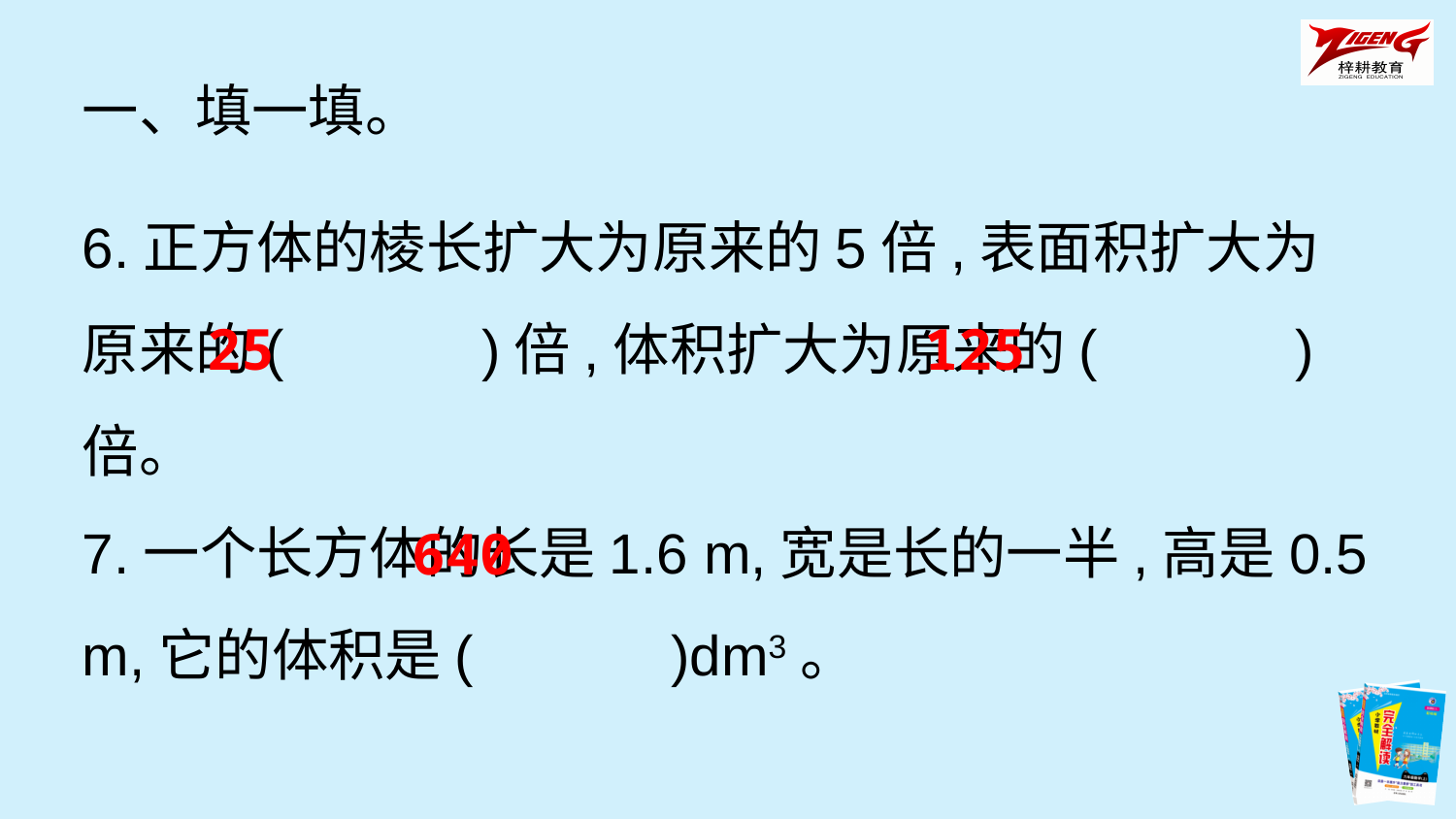

一、填一填。
6.正方体的棱长扩大为原来的5倍,表面积扩大为原来的(　　　)倍,体积扩大为原来的(　　　)倍。
7.一个长方体的长是1.6 m,宽是长的一半,高是0.5 m,它的体积是(　　　)dm3。
25
125
640